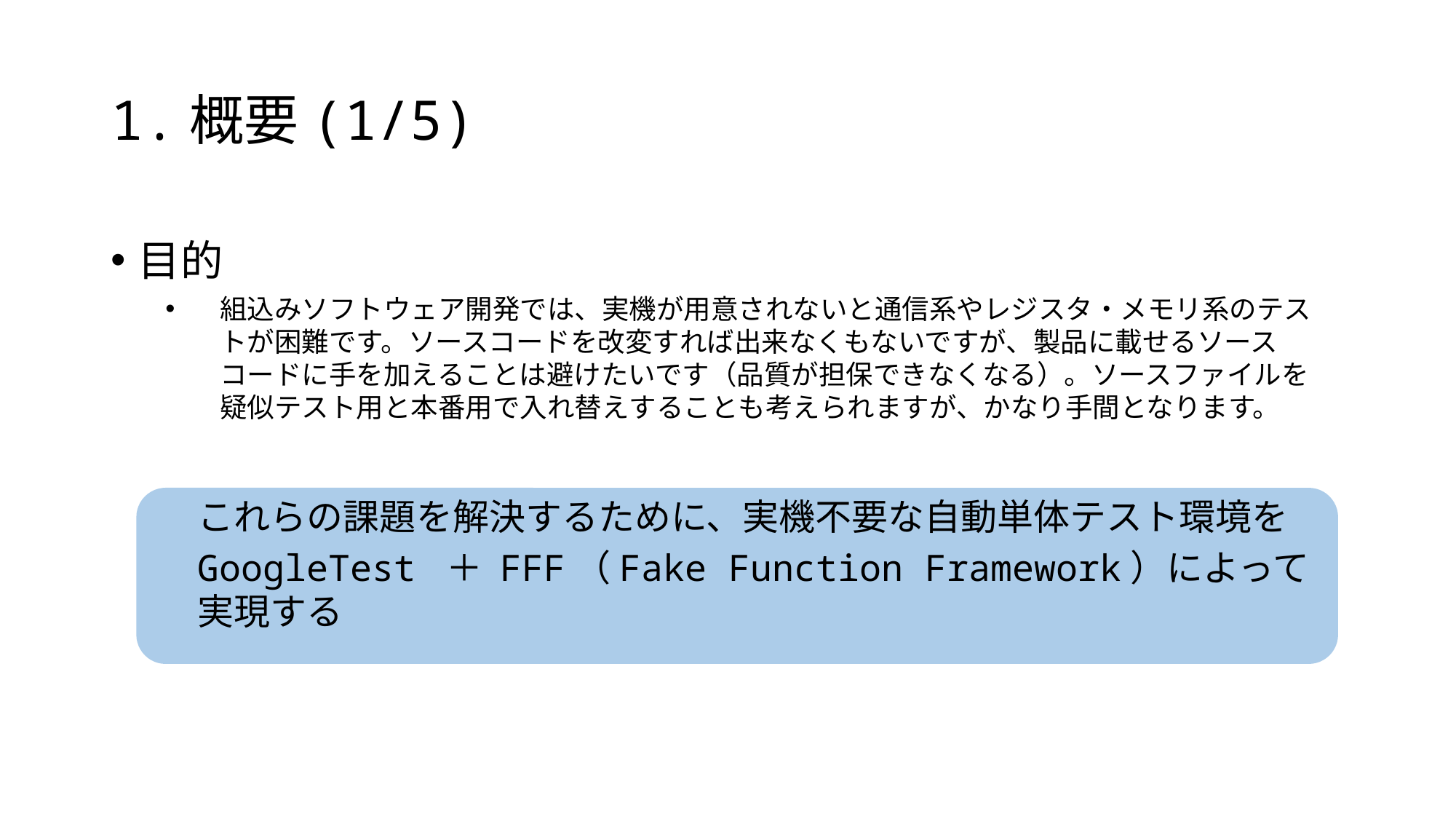

# 1.概要(1/5)
目的
組込みソフトウェア開発では、実機が用意されないと通信系やレジスタ・メモリ系のテストが困難です。ソースコードを改変すれば出来なくもないですが、製品に載せるソースコードに手を加えることは避けたいです（品質が担保できなくなる）。ソースファイルを疑似テスト用と本番用で入れ替えすることも考えられますが、かなり手間となります。
これらの課題を解決するために、実機不要な自動単体テスト環境を
GoogleTest ＋ FFF（Fake Function Framework）によって実現する